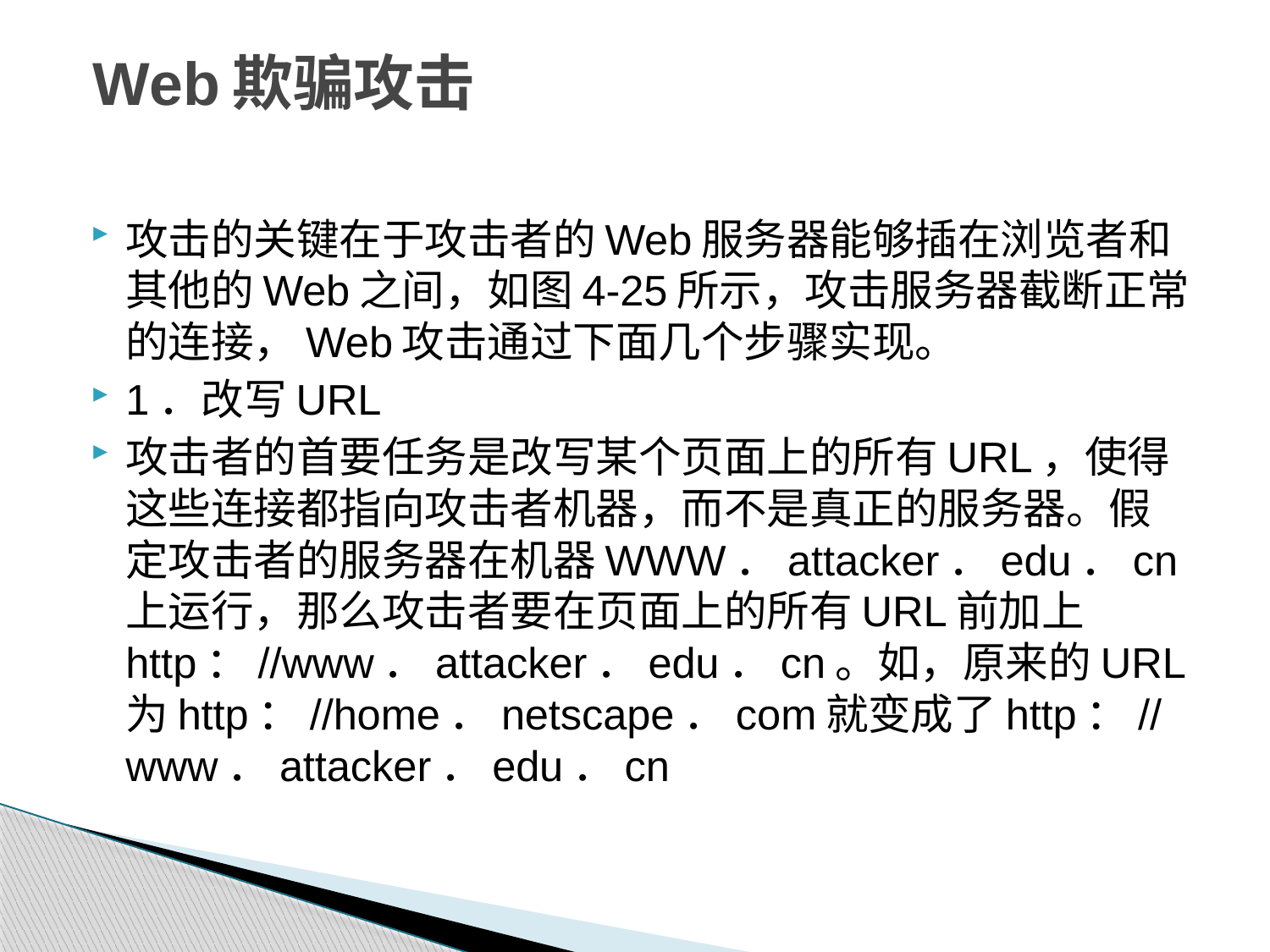

# Web欺骗攻击
攻击的关键在于攻击者的Web服务器能够插在浏览者和其他的Web之间，如图4-25所示，攻击服务器截断正常的连接，Web攻击通过下面几个步骤实现。
1．改写URL
攻击者的首要任务是改写某个页面上的所有URL，使得这些连接都指向攻击者机器，而不是真正的服务器。假定攻击者的服务器在机器WWW．attacker．edu．cn上运行，那么攻击者要在页面上的所有URL前加上http：//www．attacker．edu．cn。如，原来的URL为http：//home．netscape．com就变成了http：//www．attacker．edu．cn